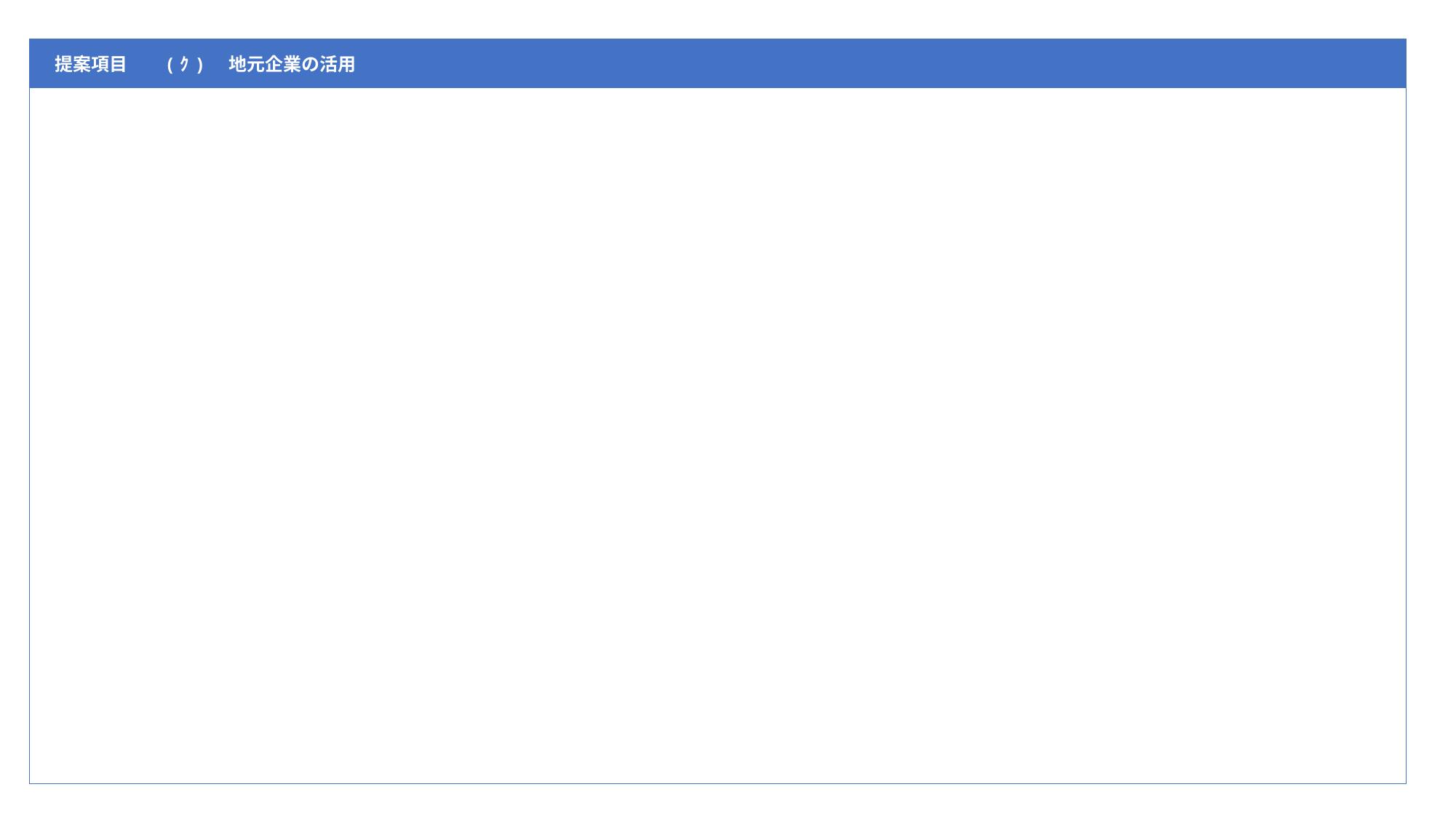

| 提案項目 | (ｸ)　地元企業の活用 |
| --- | --- |
|  |  |